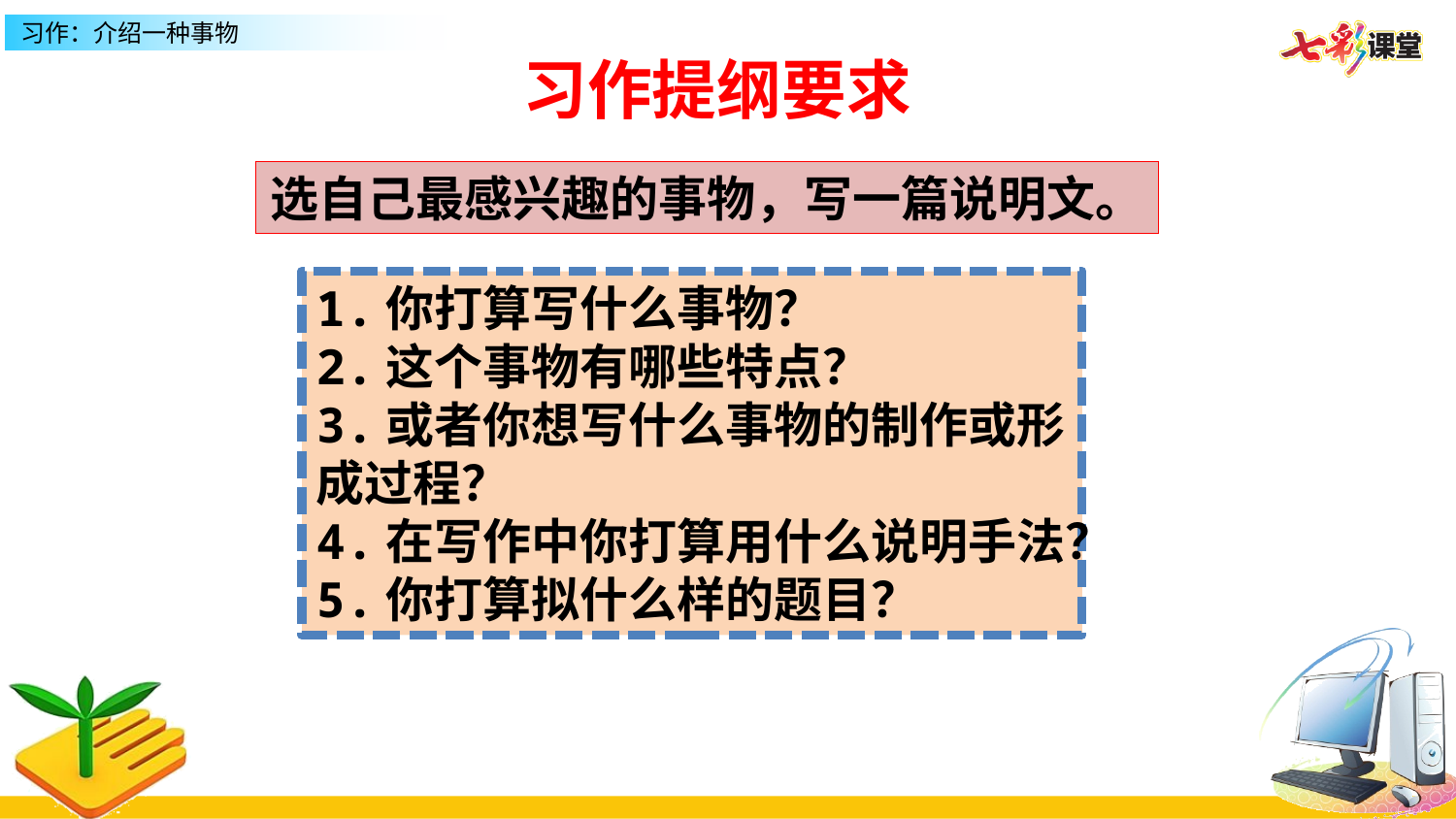

习作提纲要求
选自己最感兴趣的事物，写一篇说明文。
1.你打算写什么事物？
2.这个事物有哪些特点？
3.或者你想写什么事物的制作或形成过程？
4.在写作中你打算用什么说明手法？
5.你打算拟什么样的题目？